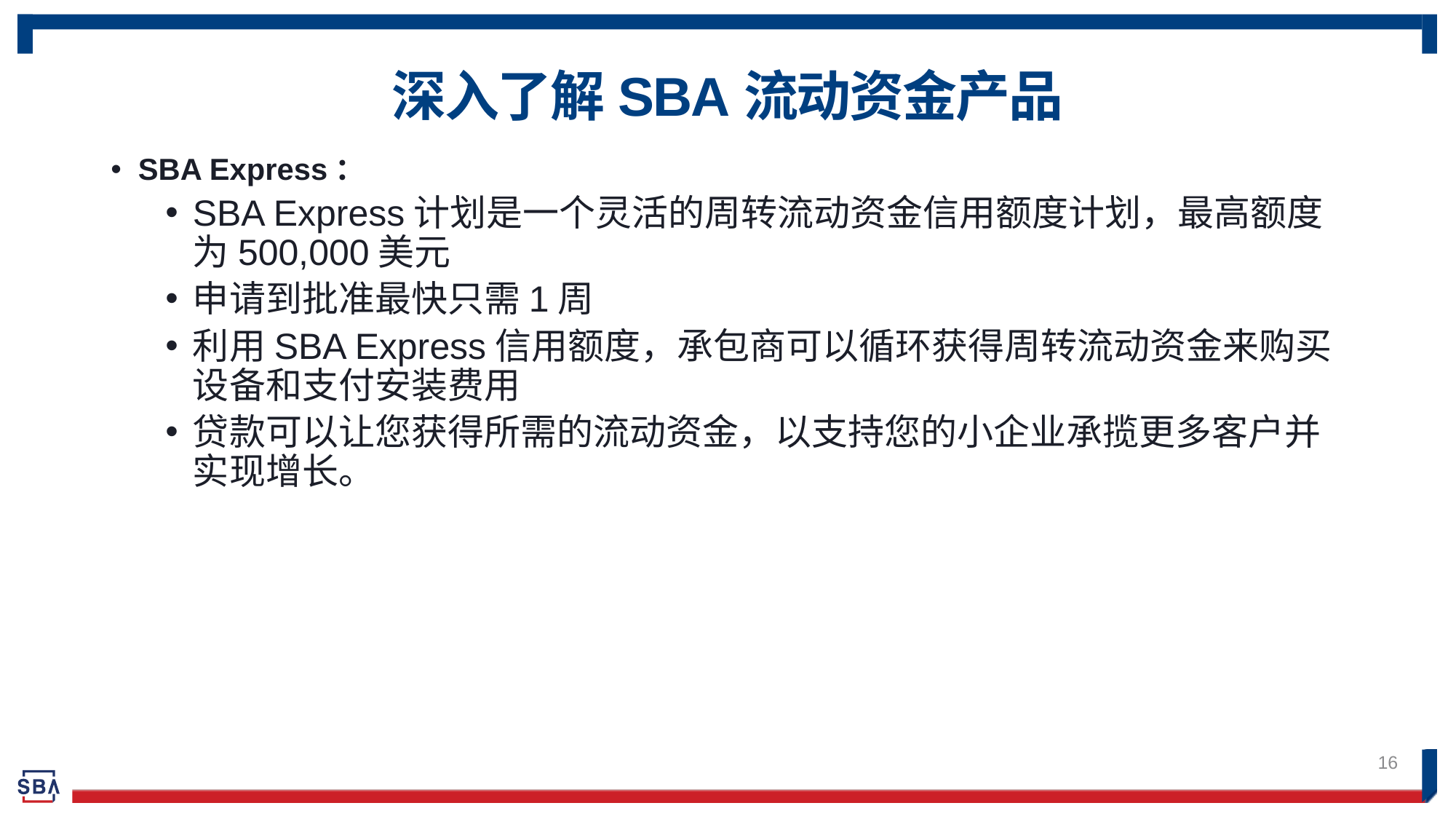

# 深入了解SBA流动资金产品
SBA Express：
SBA Express计划是一个灵活的周转流动资金信用额度计划，最高额度为500,000美元
申请到批准最快只需1周
利用SBA Express信用额度，承包商可以循环获得周转流动资金来购买设备和支付安装费用
贷款可以让您获得所需的流动资金，以支持您的小企业承揽更多客户并实现增长。
16